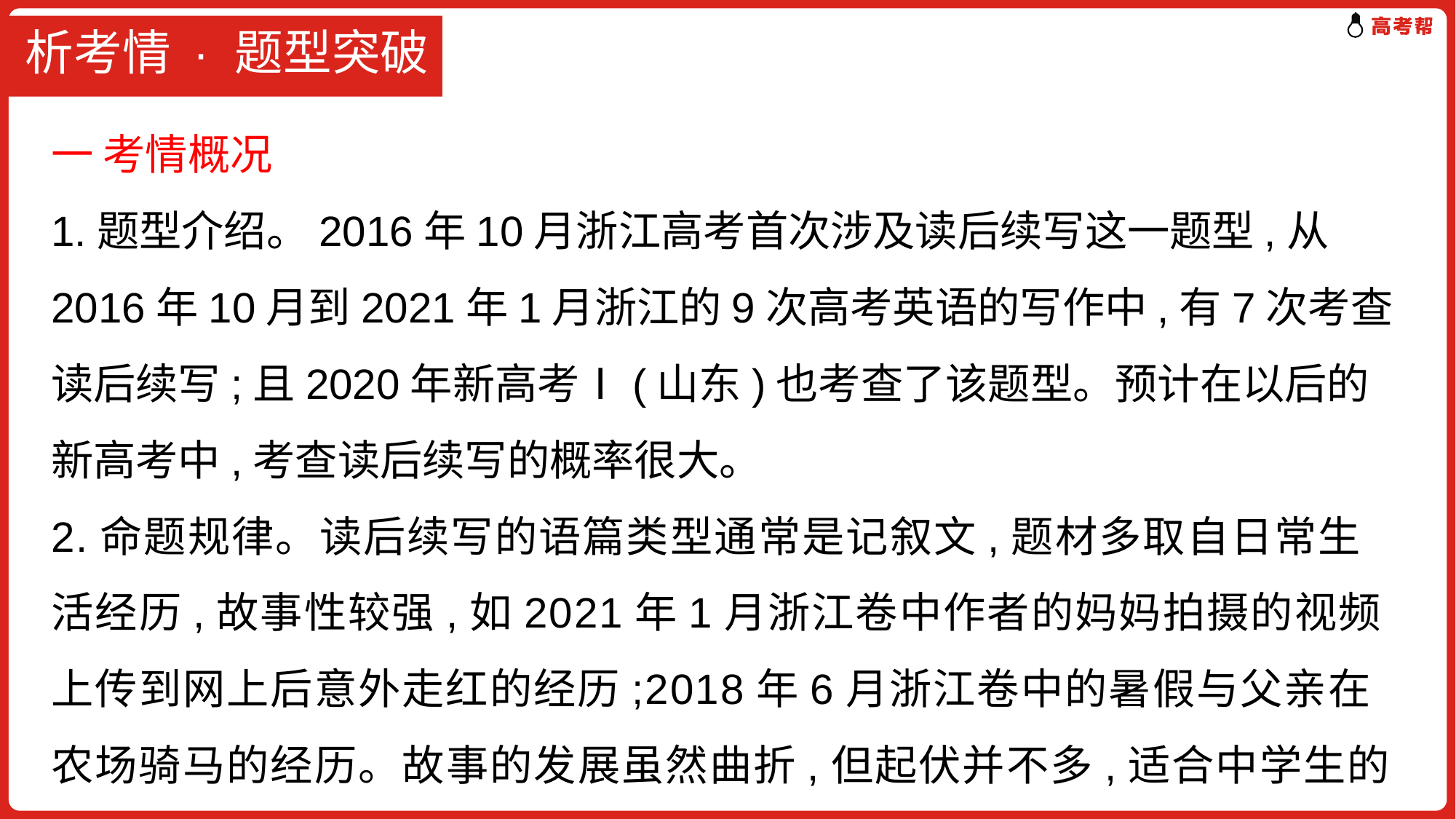

# 析考情 · 题型突破
一 考情概况
1.题型介绍。2016年10月浙江高考首次涉及读后续写这一题型,从2016年10月到2021年1月浙江的9次高考英语的写作中,有7次考查读后续写;且2020年新高考Ⅰ(山东)也考查了该题型。预计在以后的新高考中,考查读后续写的概率很大。
2.命题规律。读后续写的语篇类型通常是记叙文,题材多取自日常生活经历,故事性较强,如2021年1月浙江卷中作者的妈妈拍摄的视频上传到网上后意外走红的经历;2018年6月浙江卷中的暑假与父亲在农场骑马的经历。故事的发展虽然曲折,但起伏并不多,适合中学生的心理年龄,